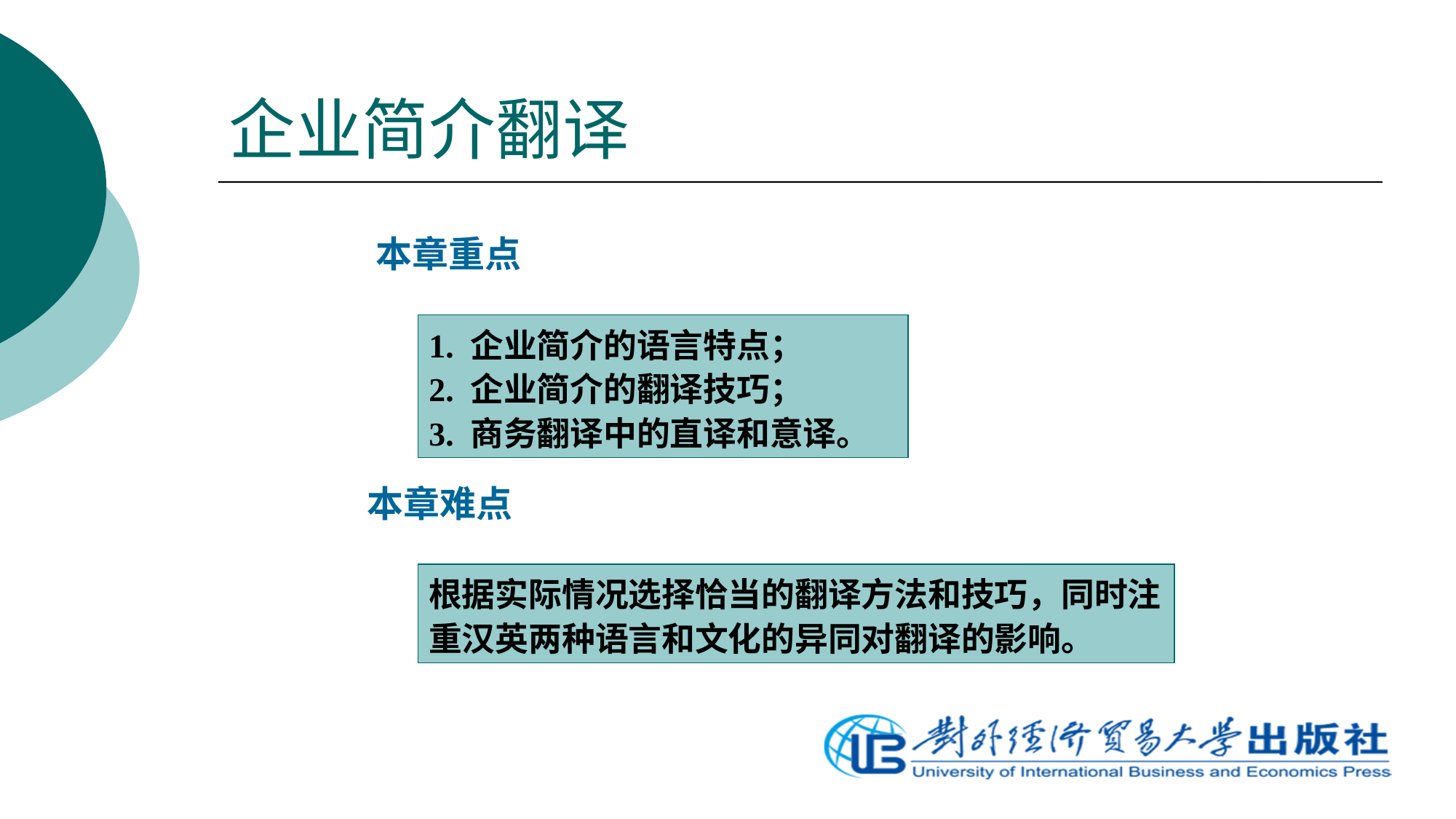

# 企业简介翻译
本章重点
1. 企业简介的语言特点；
2. 企业简介的翻译技巧；
3. 商务翻译中的直译和意译。
本章难点
根据实际情况选择恰当的翻译方法和技巧，同时注重汉英两种语言和文化的异同对翻译的影响。